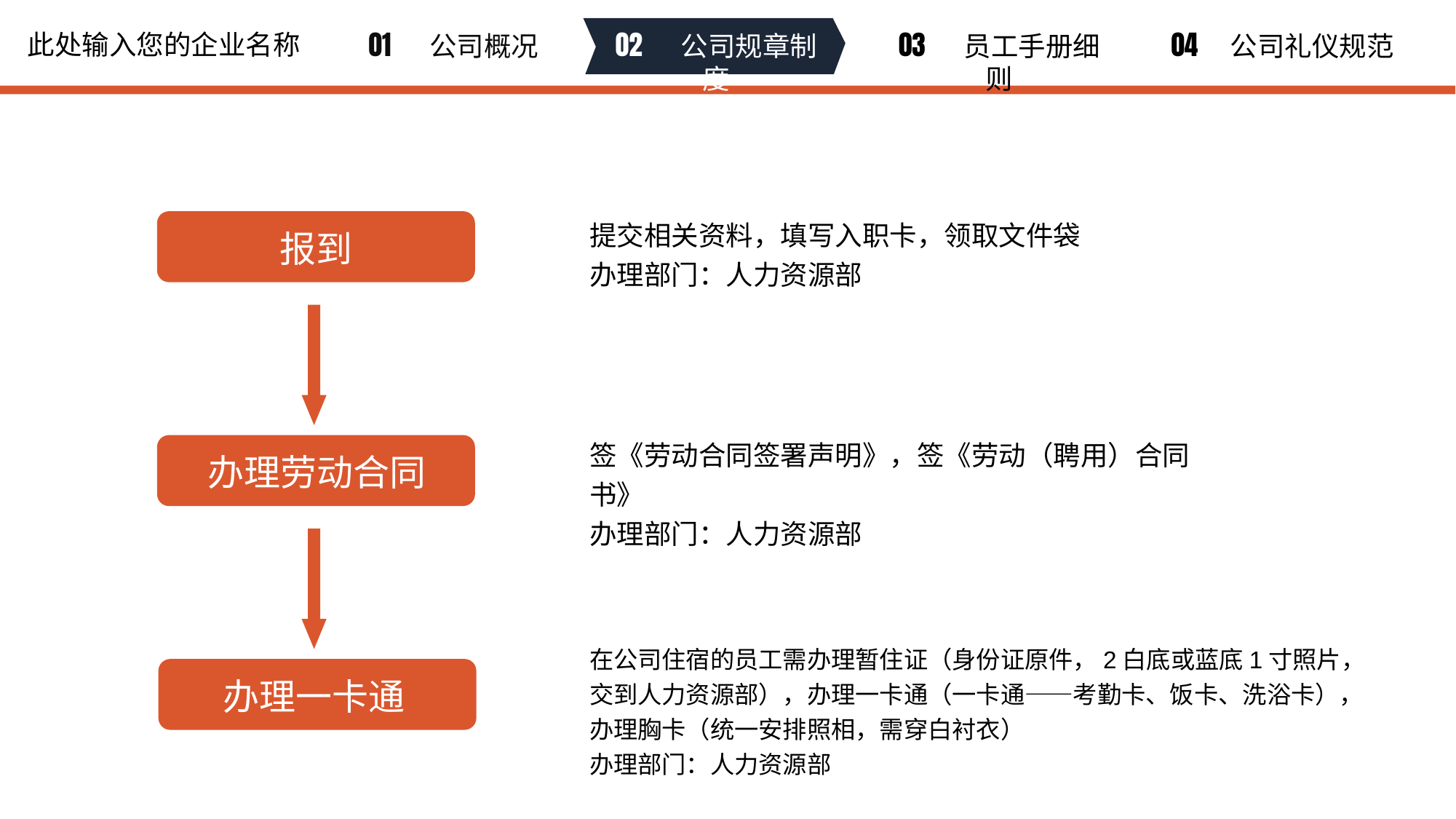

此处输入您的企业名称
01     公司概况
02     公司规章制度
03     员工手册细则
04    公司礼仪规范

提交相关资料，填写入职卡，领取文件袋
办理部门：人力资源部

报到

签《劳动合同签署声明》，签《劳动（聘用）合同书》
办理部门：人力资源部

办理劳动合同

在公司住宿的员工需办理暂住证（身份证原件，2白底或蓝底1寸照片，交到人力资源部），办理一卡通（一卡通——考勤卡、饭卡、洗浴卡），办理胸卡（统一安排照相，需穿白衬衣）
办理部门：人力资源部

办理一卡通